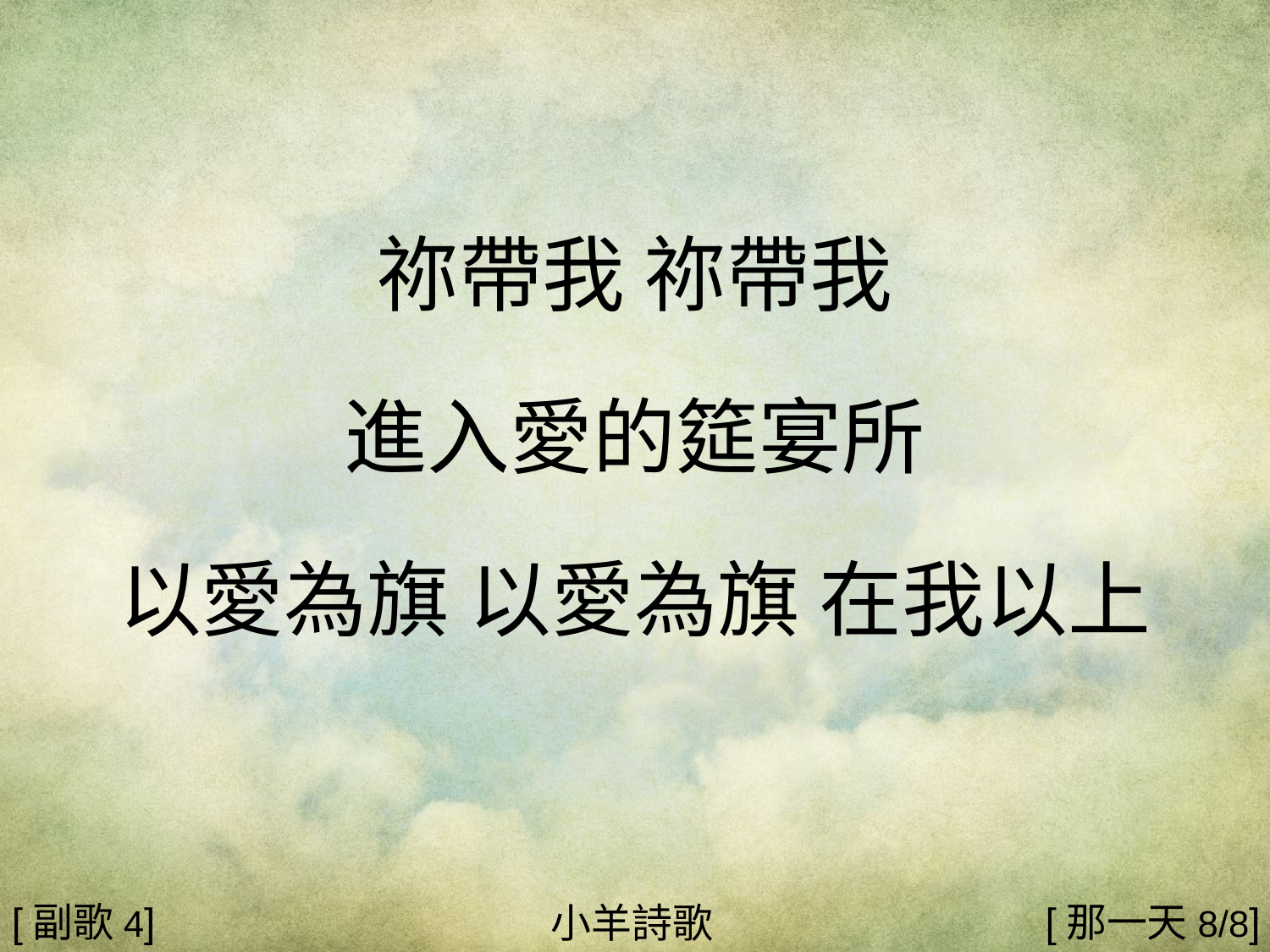

祢帶我 祢帶我

進入愛的筵宴所

以愛為旗 以愛為旗 在我以上
#

[副歌4]
[那一天8/8]
小羊詩歌